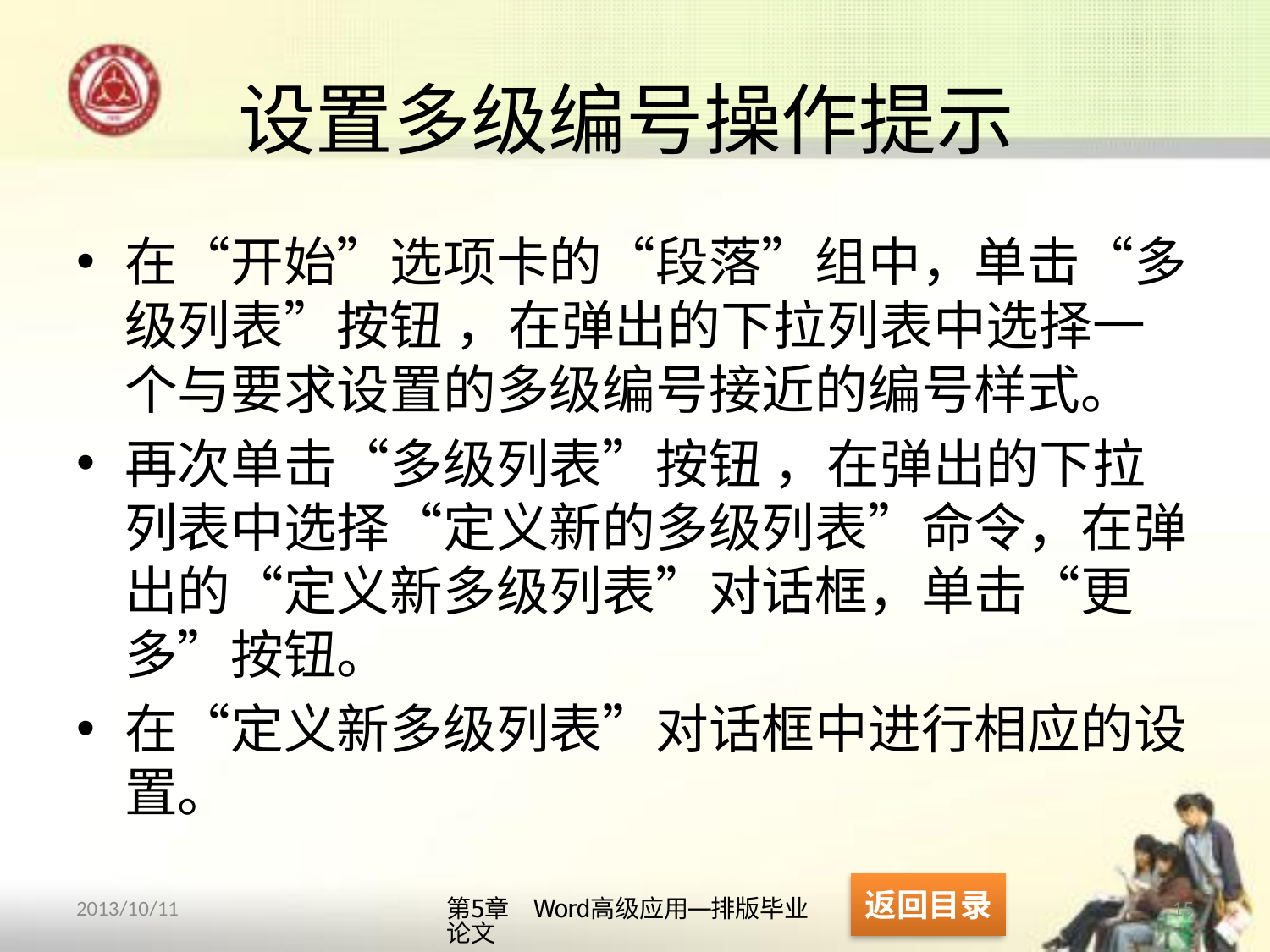

# 设置多级编号操作提示
在“开始”选项卡的“段落”组中，单击“多级列表”按钮 ，在弹出的下拉列表中选择一个与要求设置的多级编号接近的编号样式。
再次单击“多级列表”按钮 ，在弹出的下拉列表中选择“定义新的多级列表”命令，在弹出的“定义新多级列表”对话框，单击“更多”按钮。
在“定义新多级列表”对话框中进行相应的设置。
返回目录
第5章　Word高级应用—排版毕业论文
15
2013/10/11